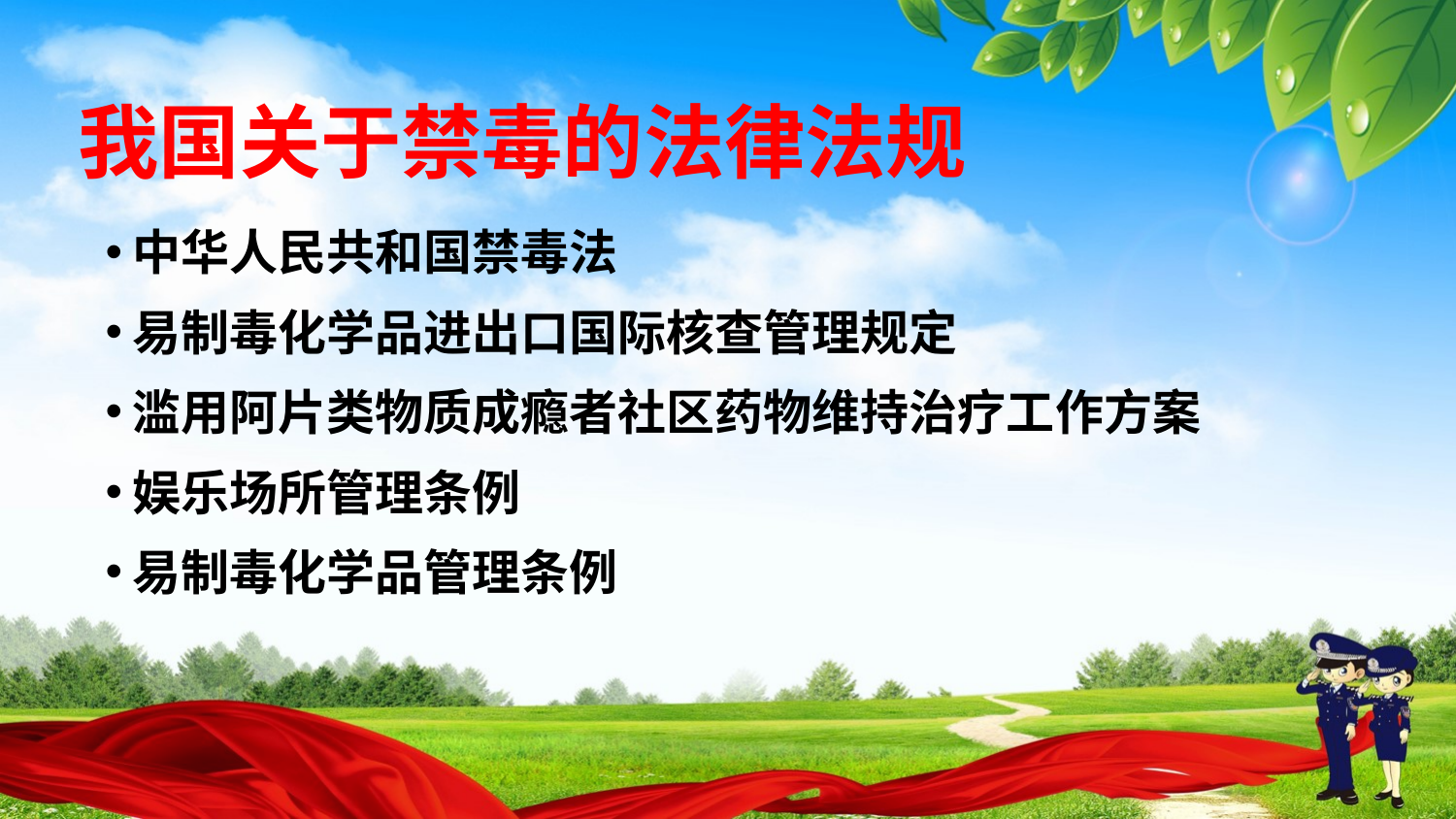

# 我国关于禁毒的法律法规
中华人民共和国禁毒法
易制毒化学品进出口国际核查管理规定
滥用阿片类物质成瘾者社区药物维持治疗工作方案
娱乐场所管理条例
易制毒化学品管理条例